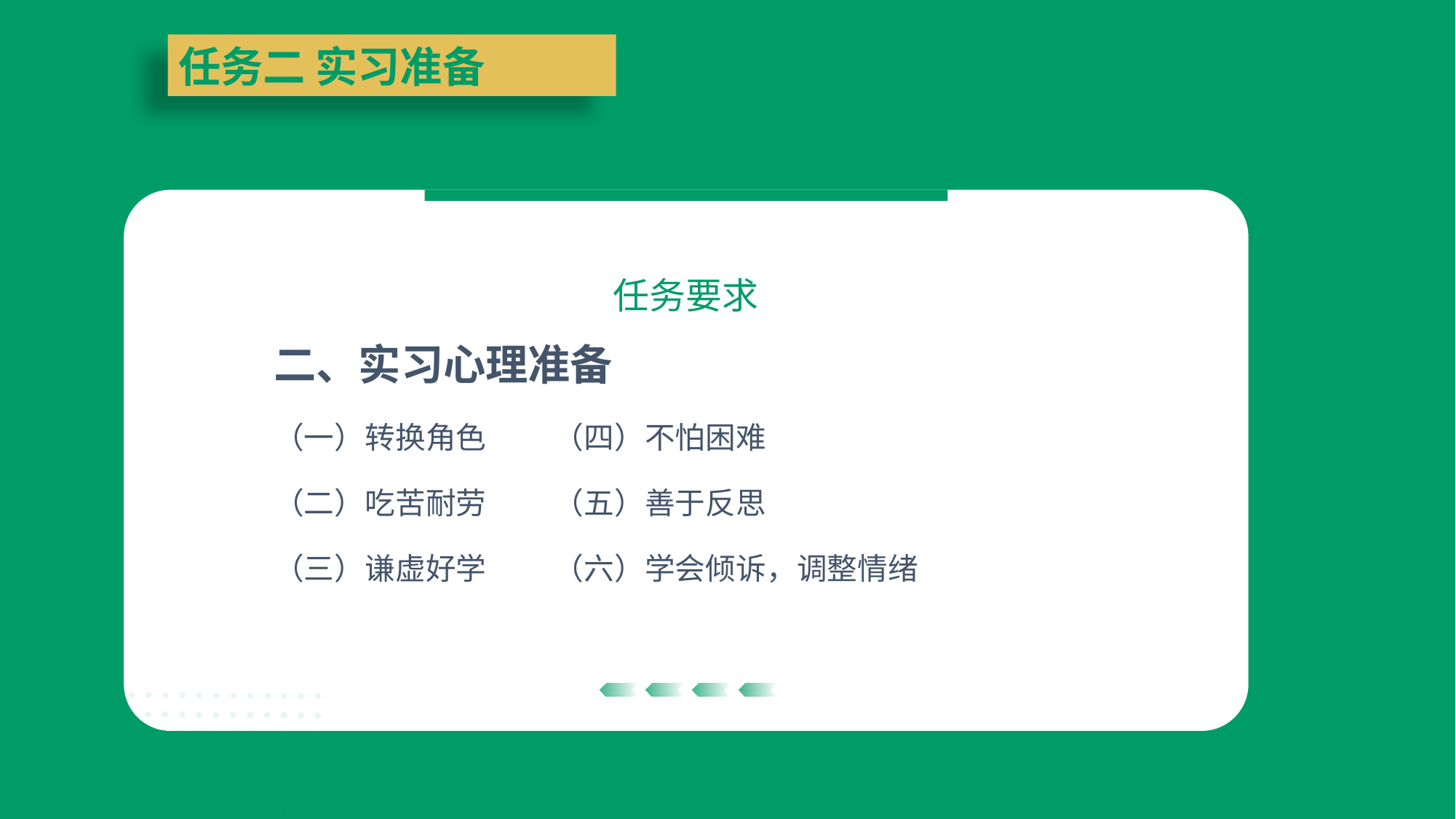

任务二 实习准备

任务要求
二、实习心理准备
（一）转换角色          （四）不怕困难
（二）吃苦耐劳          （五）善于反思
（三）谦虚好学          （六）学会倾诉，调整情绪